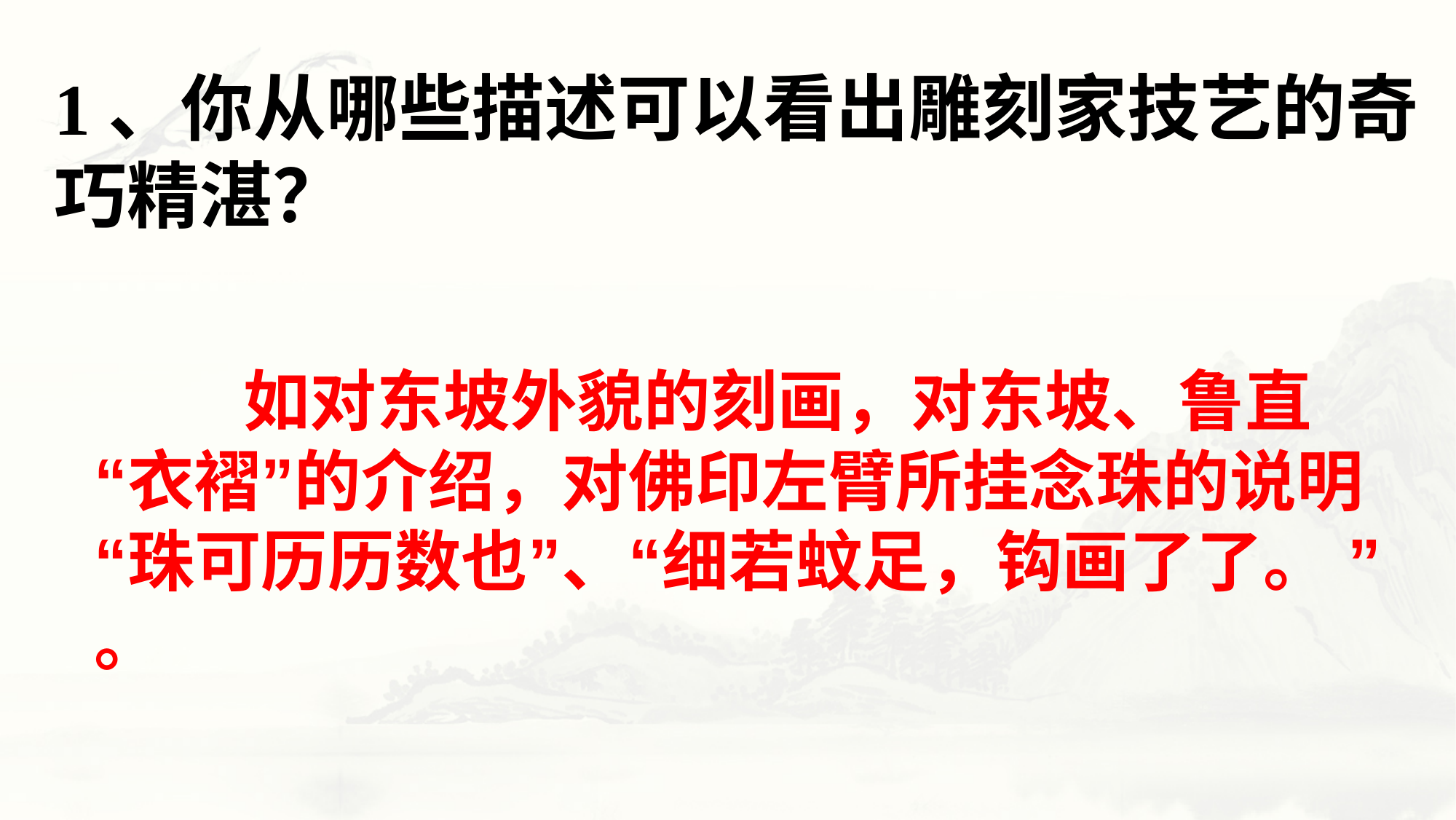

1、你从哪些描述可以看出雕刻家技艺的奇巧精湛？
         如对东坡外貌的刻画，对东坡、鲁直“衣褶”的介绍，对佛印左臂所挂念珠的说明“珠可历历数也”、“细若蚊足，钩画了了。 ” 。